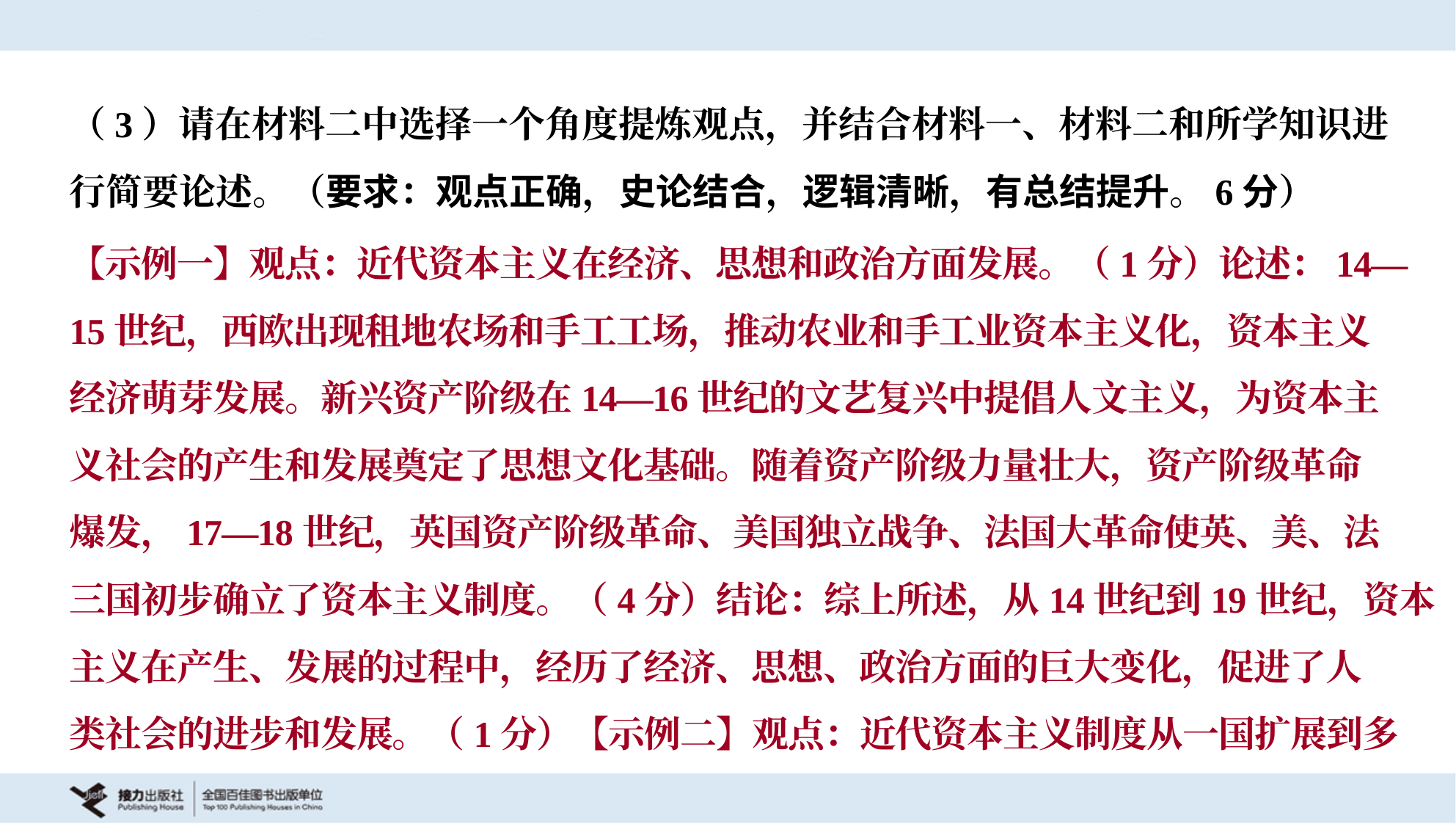

（3）请在材料二中选择一个角度提炼观点，并结合材料一、材料二和所学知识进
行简要论述。（要求：观点正确，史论结合，逻辑清晰，有总结提升。6分）
【示例一】观点：近代资本主义在经济、思想和政治方面发展。（1分）论述：14—
15世纪，西欧出现租地农场和手工工场，推动农业和手工业资本主义化，资本主义
经济萌芽发展。新兴资产阶级在14—16世纪的文艺复兴中提倡人文主义，为资本主
义社会的产生和发展奠定了思想文化基础。随着资产阶级力量壮大，资产阶级革命
爆发，17—18世纪，英国资产阶级革命、美国独立战争、法国大革命使英、美、法
三国初步确立了资本主义制度。（4分）结论：综上所述，从14世纪到19世纪，资本
主义在产生、发展的过程中，经历了经济、思想、政治方面的巨大变化，促进了人
类社会的进步和发展。（1分）【示例二】观点：近代资本主义制度从一国扩展到多